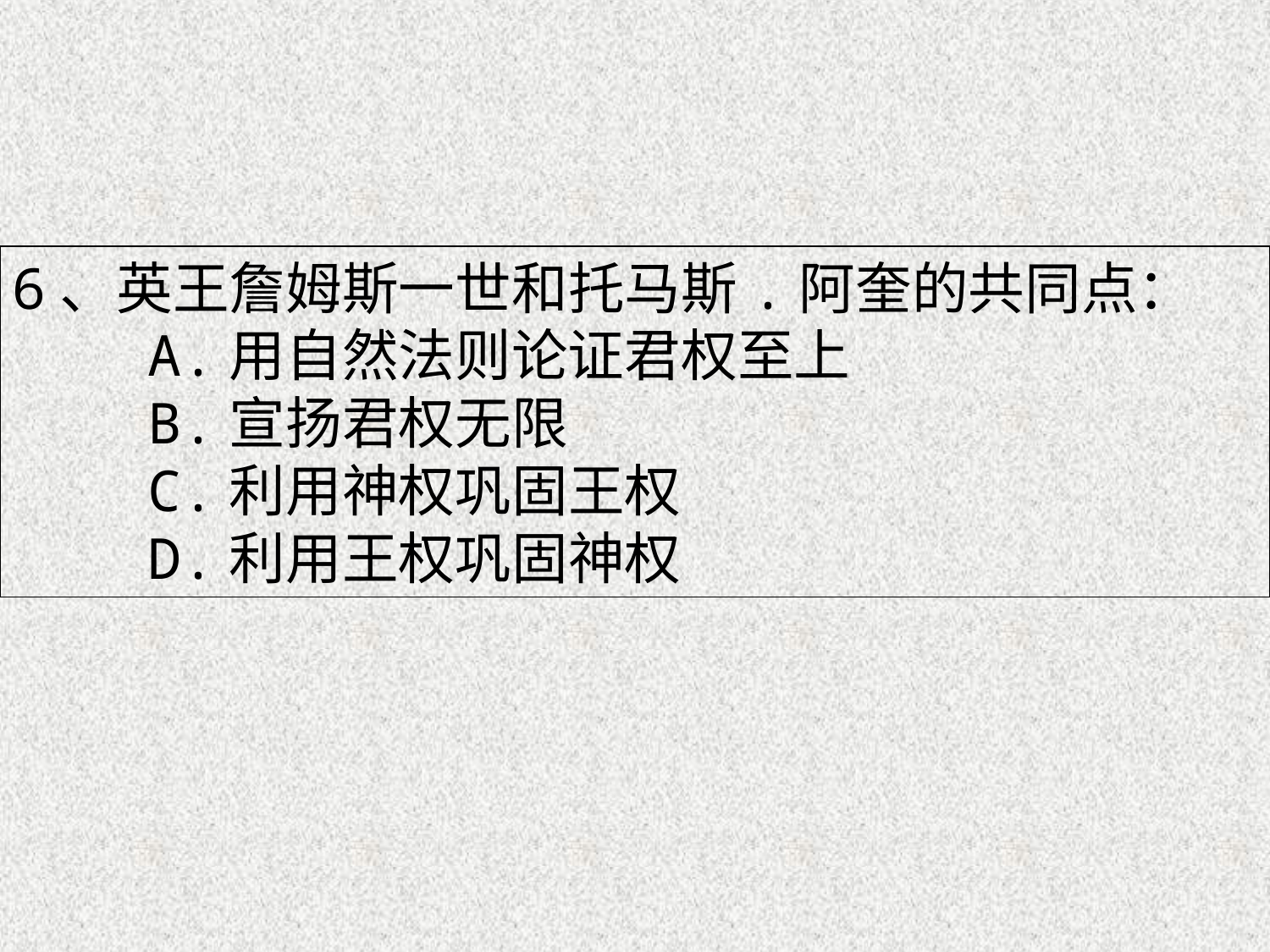

6、英王詹姆斯一世和托马斯.阿奎的共同点：
    A.用自然法则论证君权至上
    B.宣扬君权无限
    C.利用神权巩固王权
    D.利用王权巩固神权